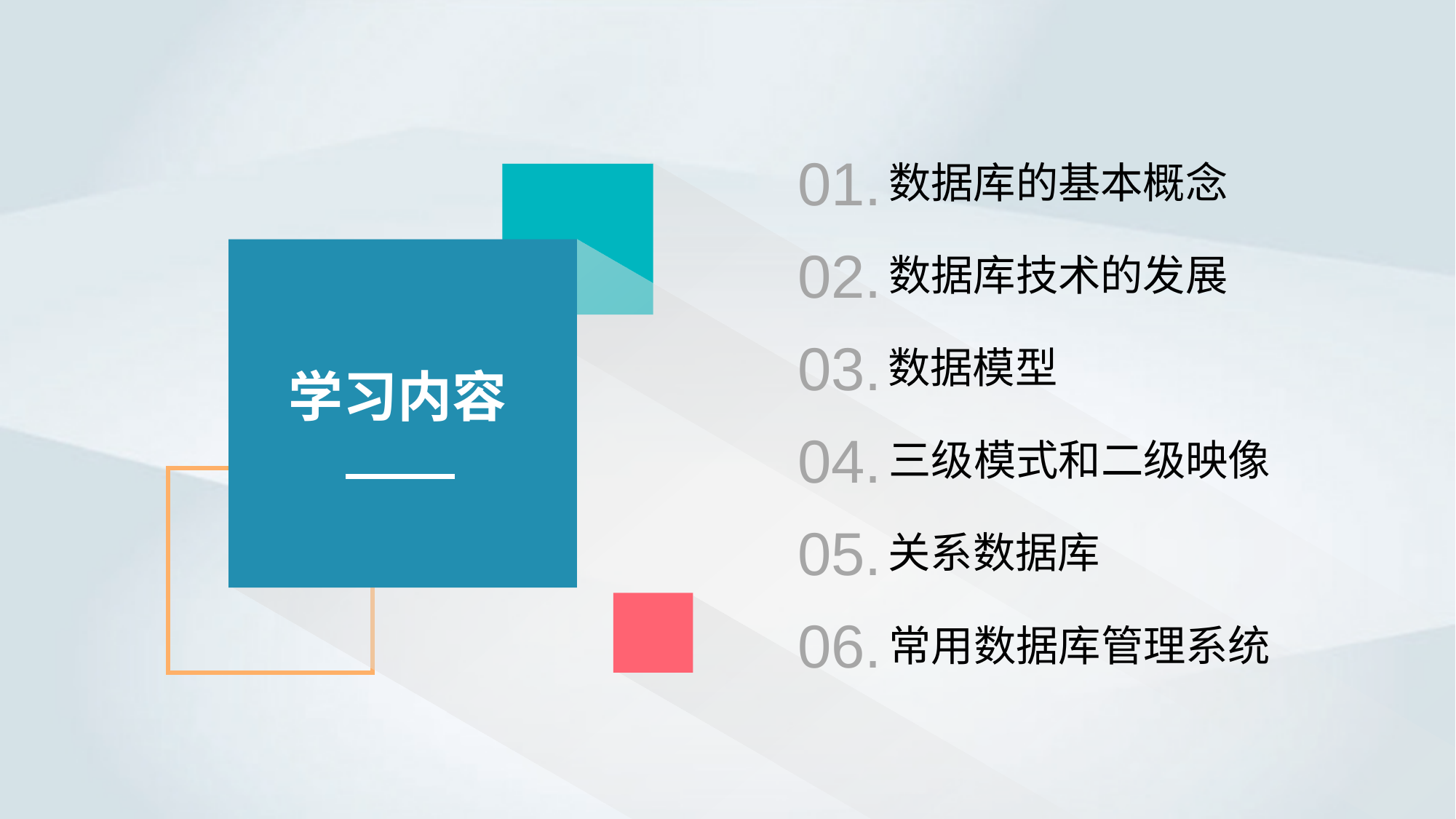

01.
数据库的基本概念

02.
数据库技术的发展

03.
数据模型
学习内容
04.
三级模式和二级映像

05.
关系数据库

06.
常用数据库管理系统